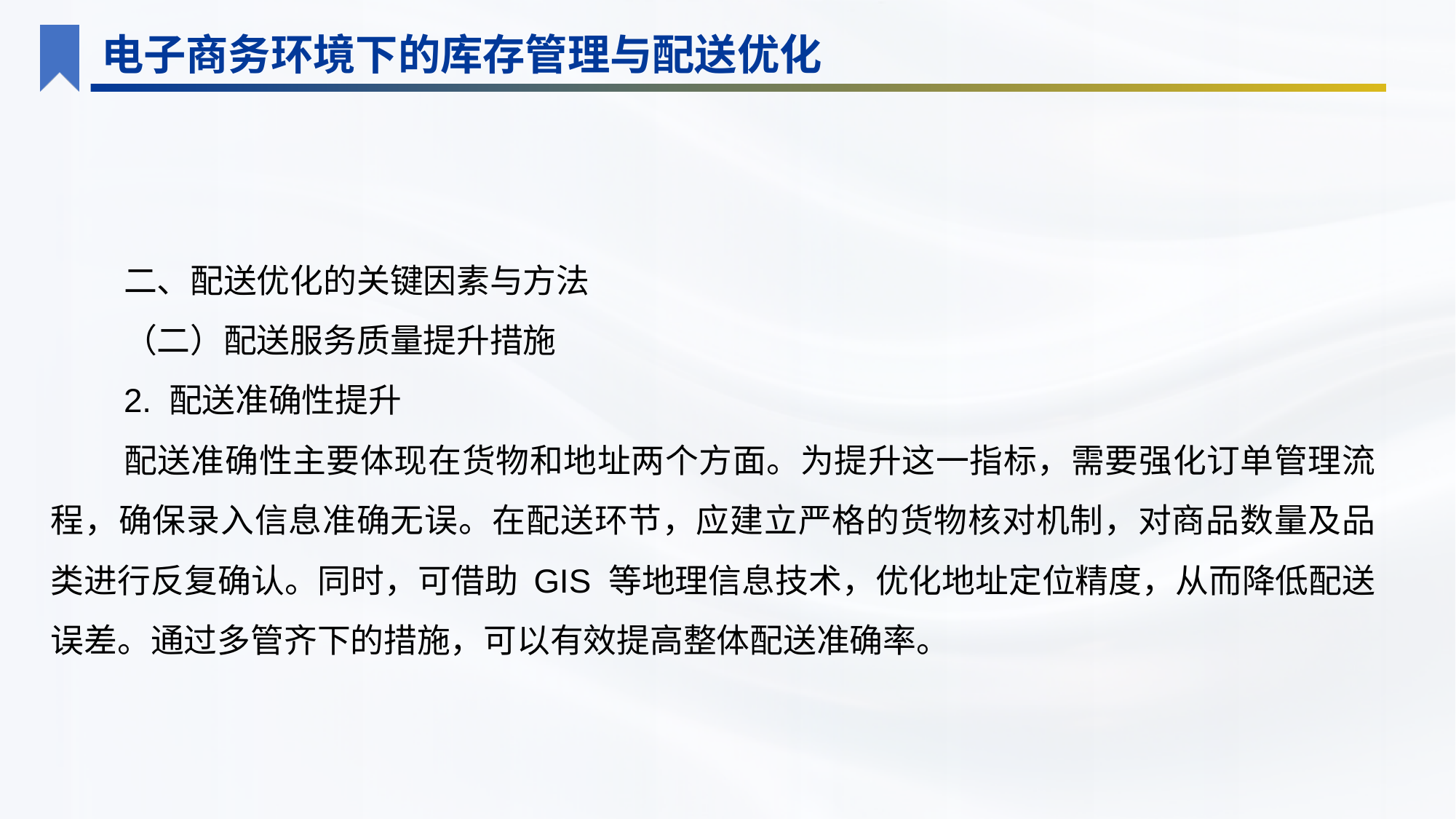

电子商务环境下的库存管理与配送优化
二、配送优化的关键因素与方法
（二）配送服务质量提升措施
2. 配送准确性提升
配送准确性主要体现在货物和地址两个方面。为提升这一指标，需要强化订单管理流程，确保录入信息准确无误。在配送环节，应建立严格的货物核对机制，对商品数量及品类进行反复确认。同时，可借助 GIS 等地理信息技术，优化地址定位精度，从而降低配送误差。通过多管齐下的措施，可以有效提高整体配送准确率。